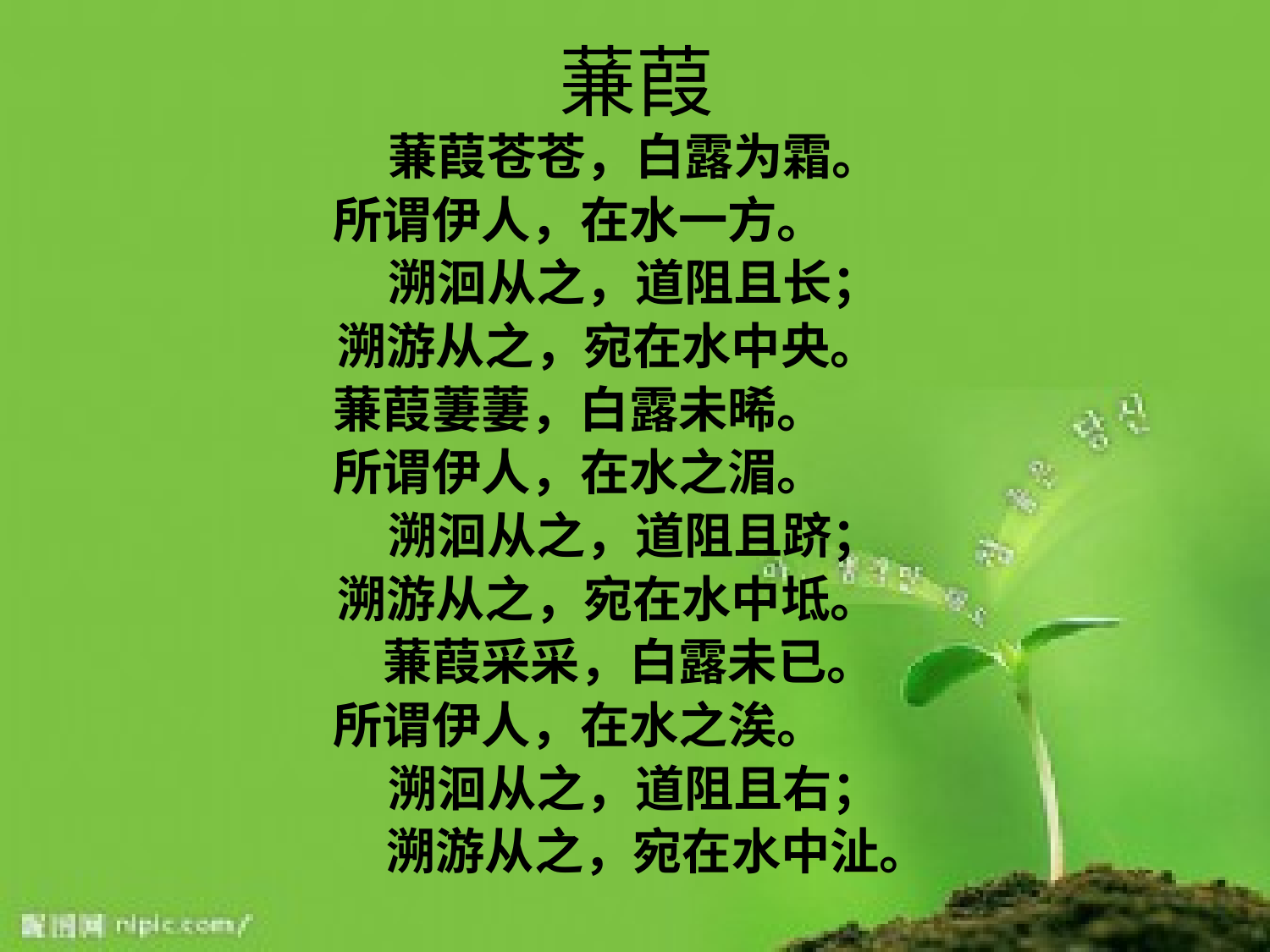

# 蒹葭
蒹葭苍苍，白露为霜。
所谓伊人，在水一方。
溯洄从之，道阻且长；
    溯游从之，宛在水中央。
蒹葭萋萋，白露未晞。
所谓伊人，在水之湄。
溯洄从之，道阻且跻；
    溯游从之，宛在水中坻。
蒹葭采采，白露未已。
所谓伊人，在水之涘。
溯洄从之，道阻且右；
    溯游从之，宛在水中沚。